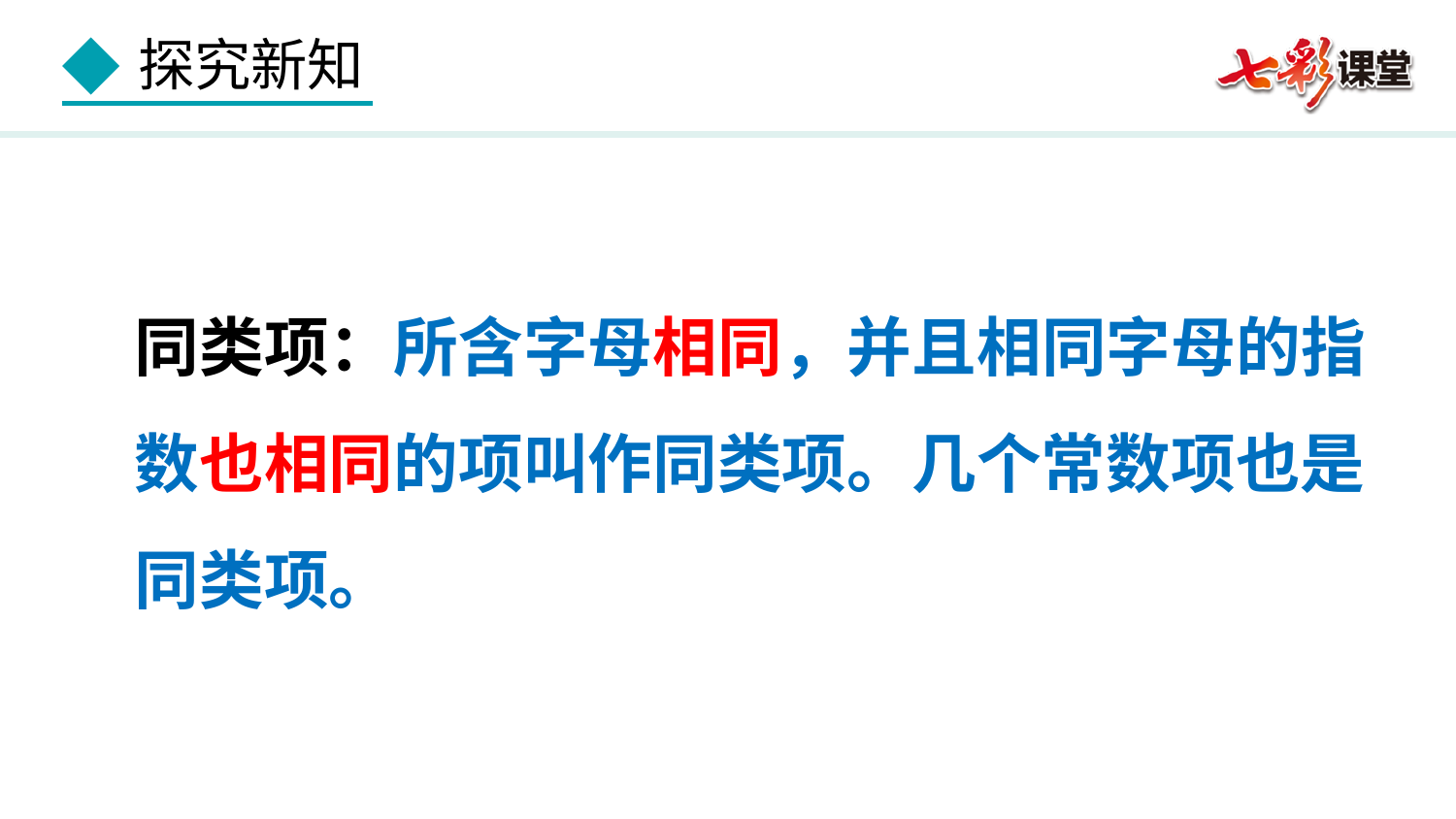

同类项：所含字母相同，并且相同字母的指数也相同的项叫作同类项。几个常数项也是同类项。